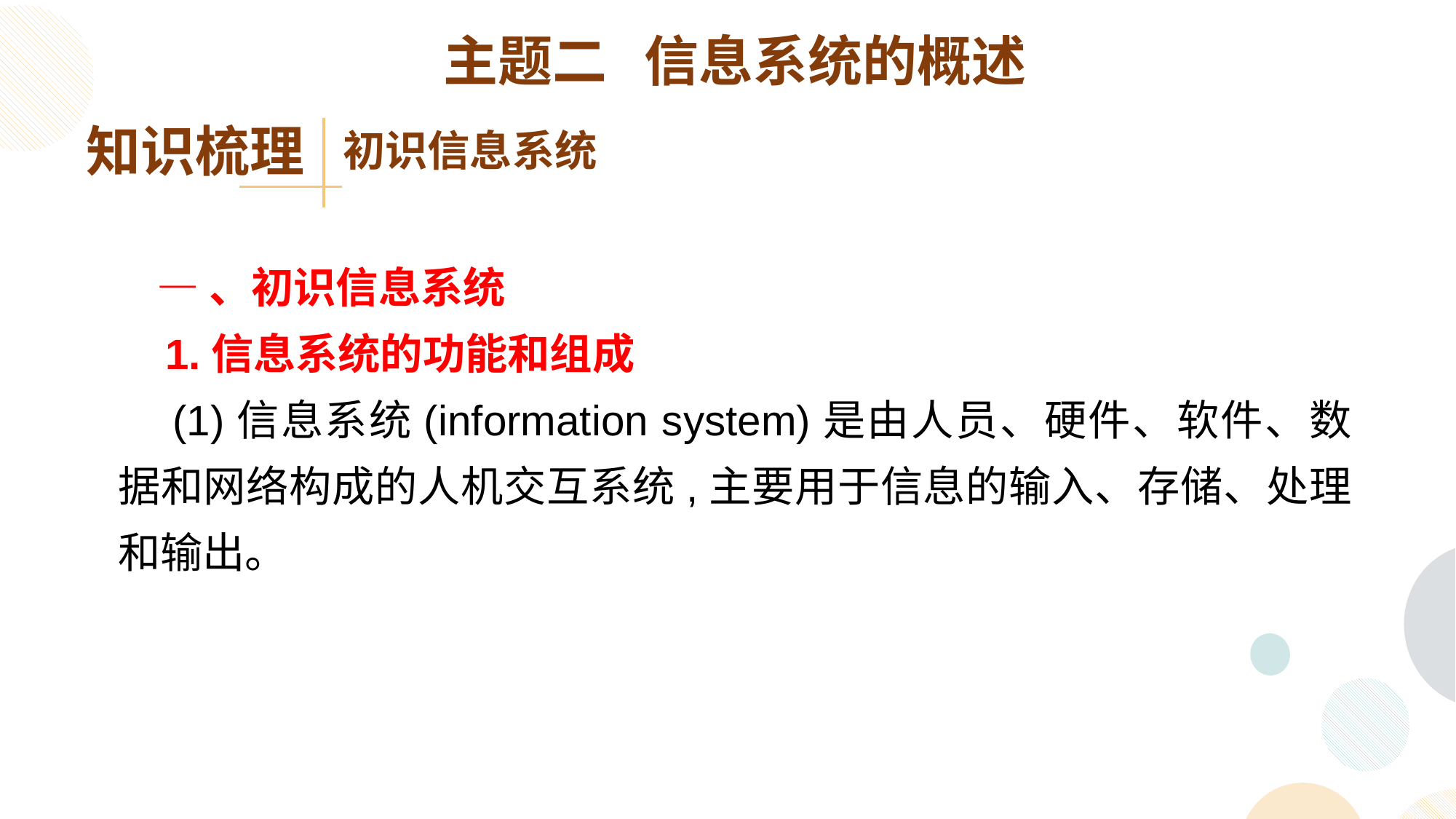

主题二   信息系统的概述
知识梳理
初识信息系统
    —、初识信息系统
    1.信息系统的功能和组成
    (1)信息系统(information system)是由人员、硬件、软件、数据和网络构成的人机交互系统,主要用于信息的输入、存储、处理和输出。